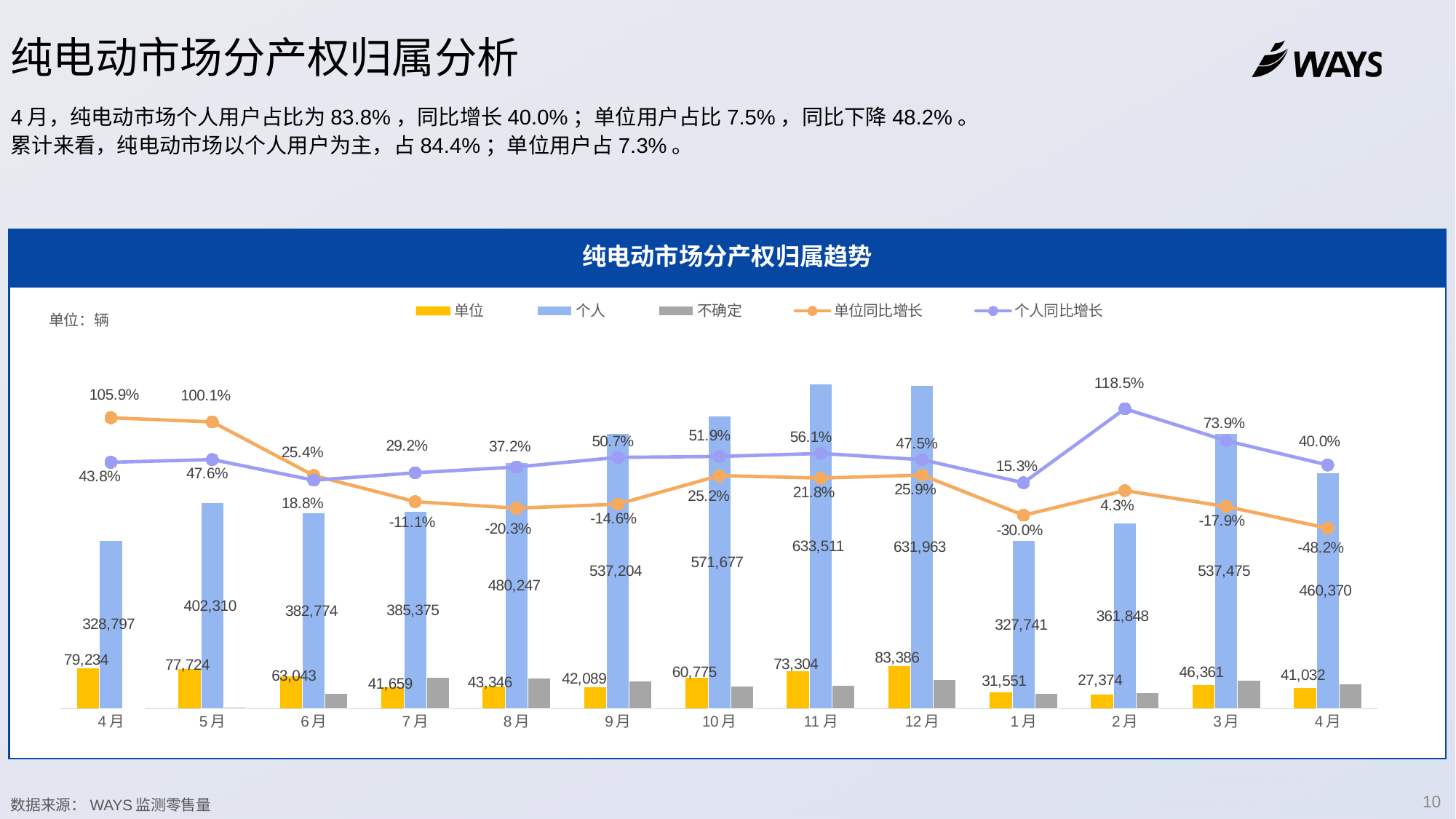

纯电动市场分产权归属分析
4月，纯电动市场个人用户占比为83.8%，同比增长40.0%；单位用户占比7.5%，同比下降48.2%。
累计来看，纯电动市场以个人用户为主，占84.4%；单位用户占7.3%。

纯电动市场分产权归属趋势

### Chart

| Category | 单位 | 个人 | 不确定 | 单位同比增长 | 个人同比增长 |
|---|---|---|---|---|---|
| 4月 | 79234.0 | 328797.0 | 410.0 | 1.0585606651078203 | 0.4376970401885465 |
| 5月 | 77724.0 | 402310.0 | 3104.0 | 1.0009782972478956 | 0.4760907132976948 |
| 6月 | 63043.0 | 382774.0 | 29671.0 | 0.25423762533821415 | 0.18794224991930886 |
| 7月 | 41659.0 | 385375.0 | 61299.0 | -0.11093326504044221 | 0.2917439003542974 |
| 8月 | 43346.0 | 480247.0 | 59922.0 | -0.20271488218956357 | 0.3724087674677792 |
| 9月 | 42089.0 | 537204.0 | 54148.0 | -0.14581726671266793 | 0.5070357735984559 |
| 10月 | 60775.0 | 571677.0 | 44496.0 | 0.2521633426734795 | 0.5193023206369793 |
| 11月 | 73304.0 | 633511.0 | 45233.0 | 0.21771487424831393 | 0.5614641769119286 |
| 12月 | 83386.0 | 631963.0 | 56396.0 | 0.25922681969193606 | 0.47455084231648703 |
| 1月 | 31551.0 | 327741.0 | 30414.0 | -0.30049883604921845 | 0.15253229992333828 |
| 2月 | 27374.0 | 361848.0 | 31460.0 | 0.04269988191825691 | 1.1847030695293066 |
| 3月 | 46361.0 | 537475.0 | 55042.0 | -0.17942228043470565 | 0.738979212165332 |
| 4月 | 41032.0 | 460370.0 | 48101.0 | -0.4821415049095086 | 0.4001648433531937 |
单位：辆
数据来源：WAYS监测零售量
10